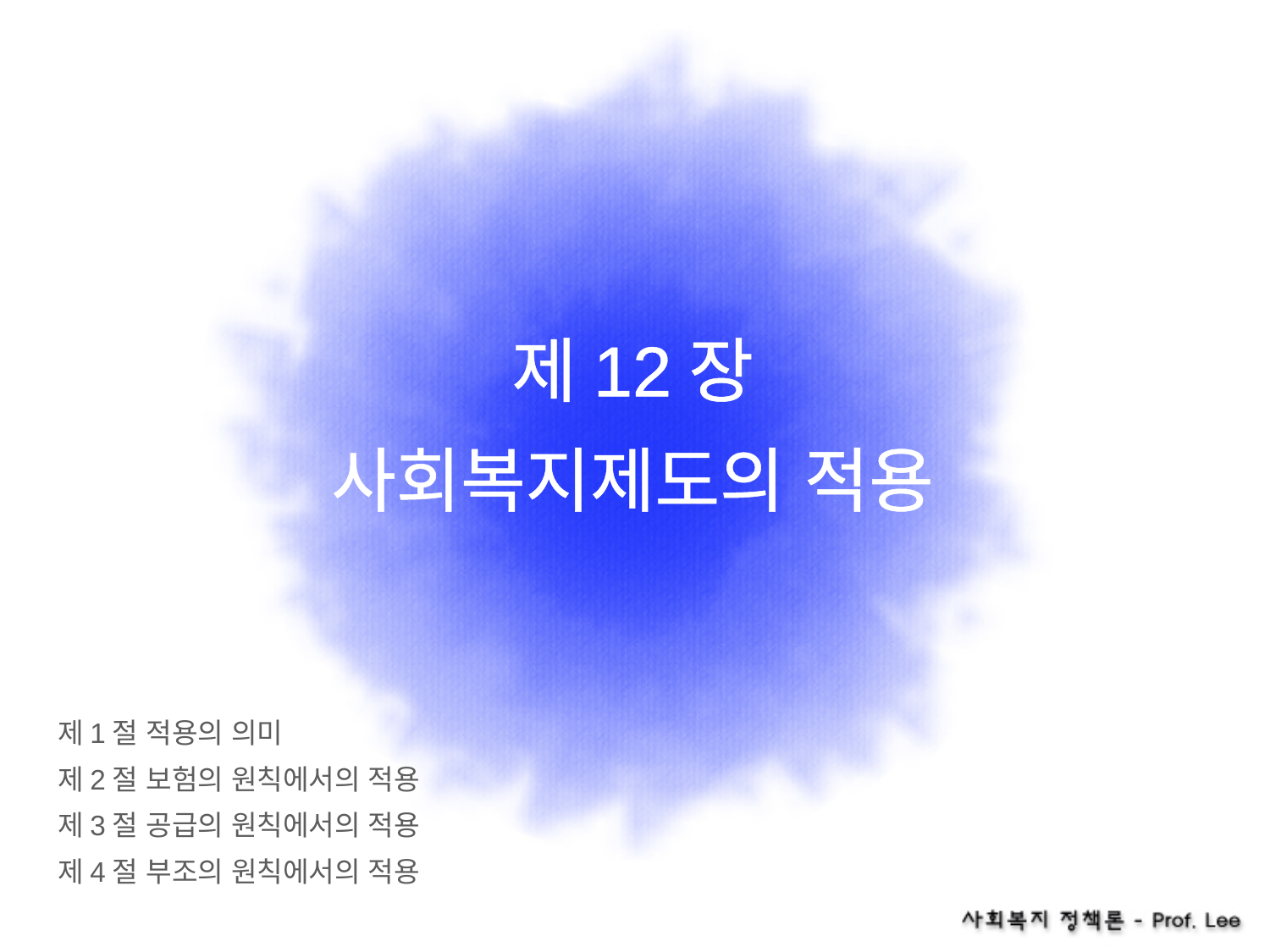

# 제12장 사회복지제도의 적용
제1절 적용의 의미
제2절 보험의 원칙에서의 적용
제3절 공급의 원칙에서의 적용
제4절 부조의 원칙에서의 적용